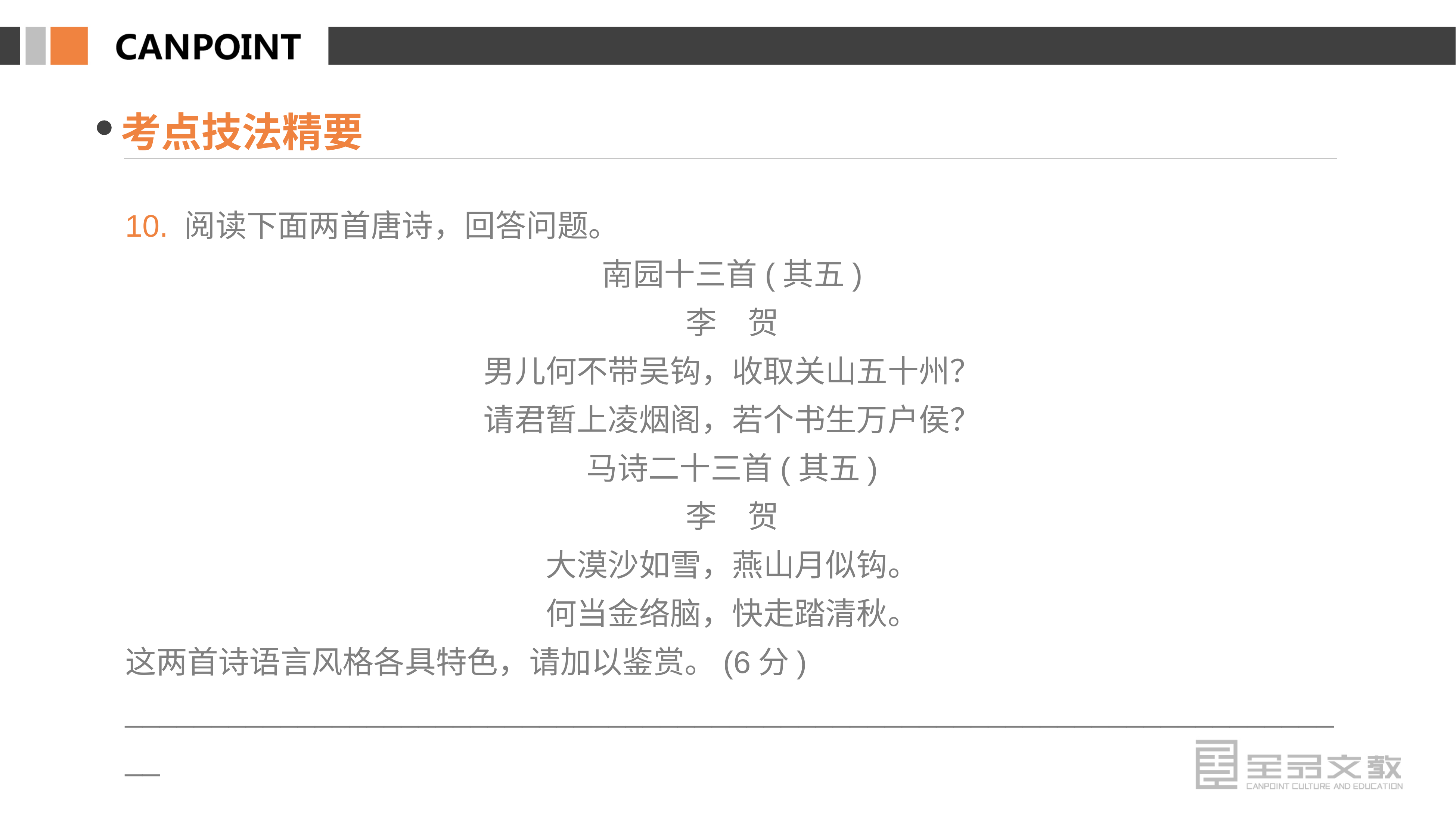

考点技法精要

10. 阅读下面两首唐诗，回答问题。
南园十三首(其五)
李　贺
男儿何不带吴钩，收取关山五十州？
请君暂上凌烟阁，若个书生万户侯？
马诗二十三首(其五)
李　贺
大漠沙如雪，燕山月似钩。
何当金络脑，快走踏清秋。
这两首诗语言风格各具特色，请加以鉴赏。(6分)
________________________________________________________________________